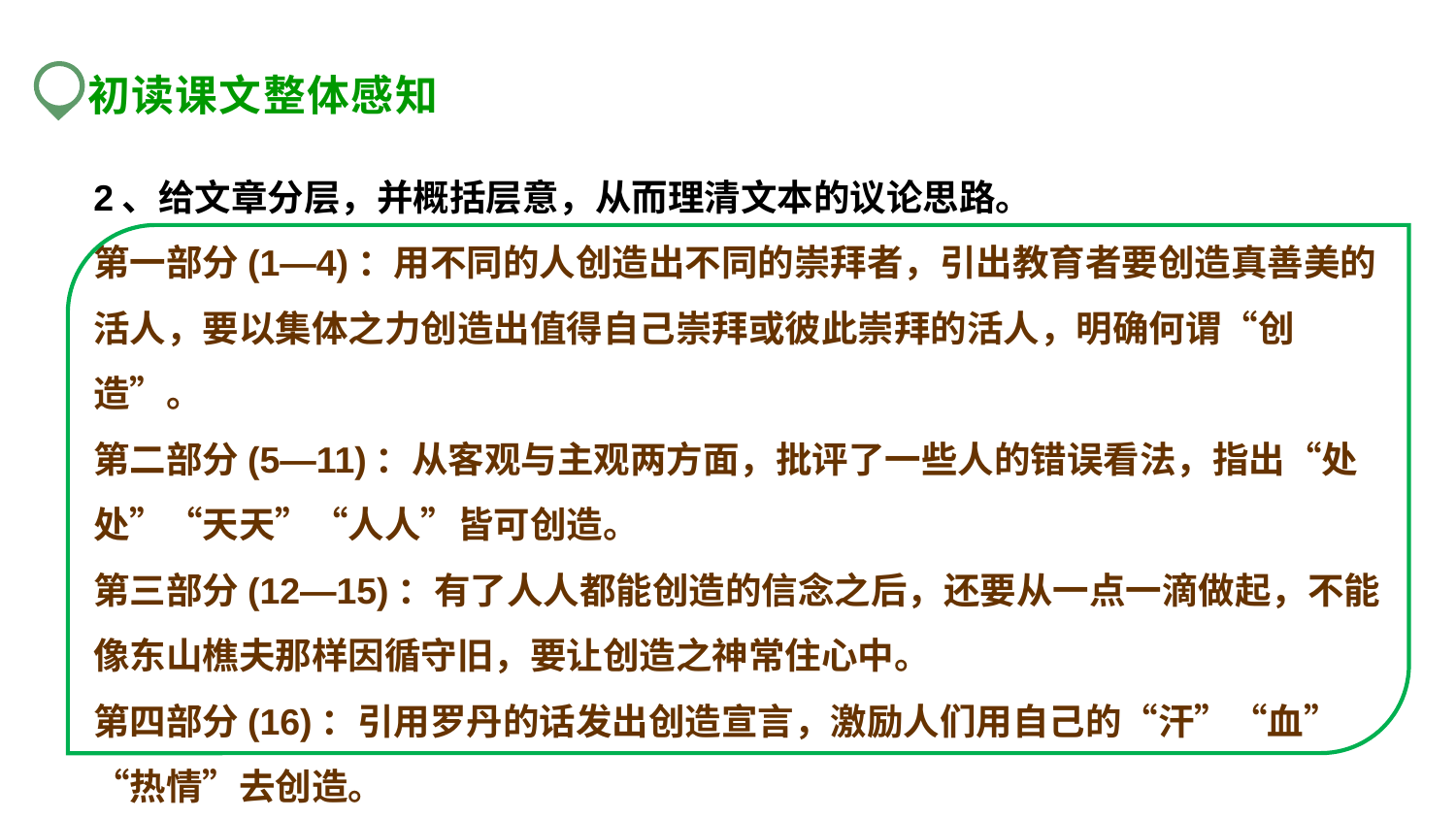

初读课文整体感知
2、给文章分层，并概括层意，从而理清文本的议论思路。
第一部分(1—4)：用不同的人创造出不同的崇拜者，引出教育者要创造真善美的活人，要以集体之力创造出值得自己崇拜或彼此崇拜的活人，明确何谓“创造”。
第二部分(5—11)：从客观与主观两方面，批评了一些人的错误看法，指出“处处”“天天”“人人”皆可创造。
第三部分(12—15)：有了人人都能创造的信念之后，还要从一点一滴做起，不能像东山樵夫那样因循守旧，要让创造之神常住心中。
第四部分(16)：引用罗丹的话发出创造宣言，激励人们用自己的“汗”“血”“热情”去创造。